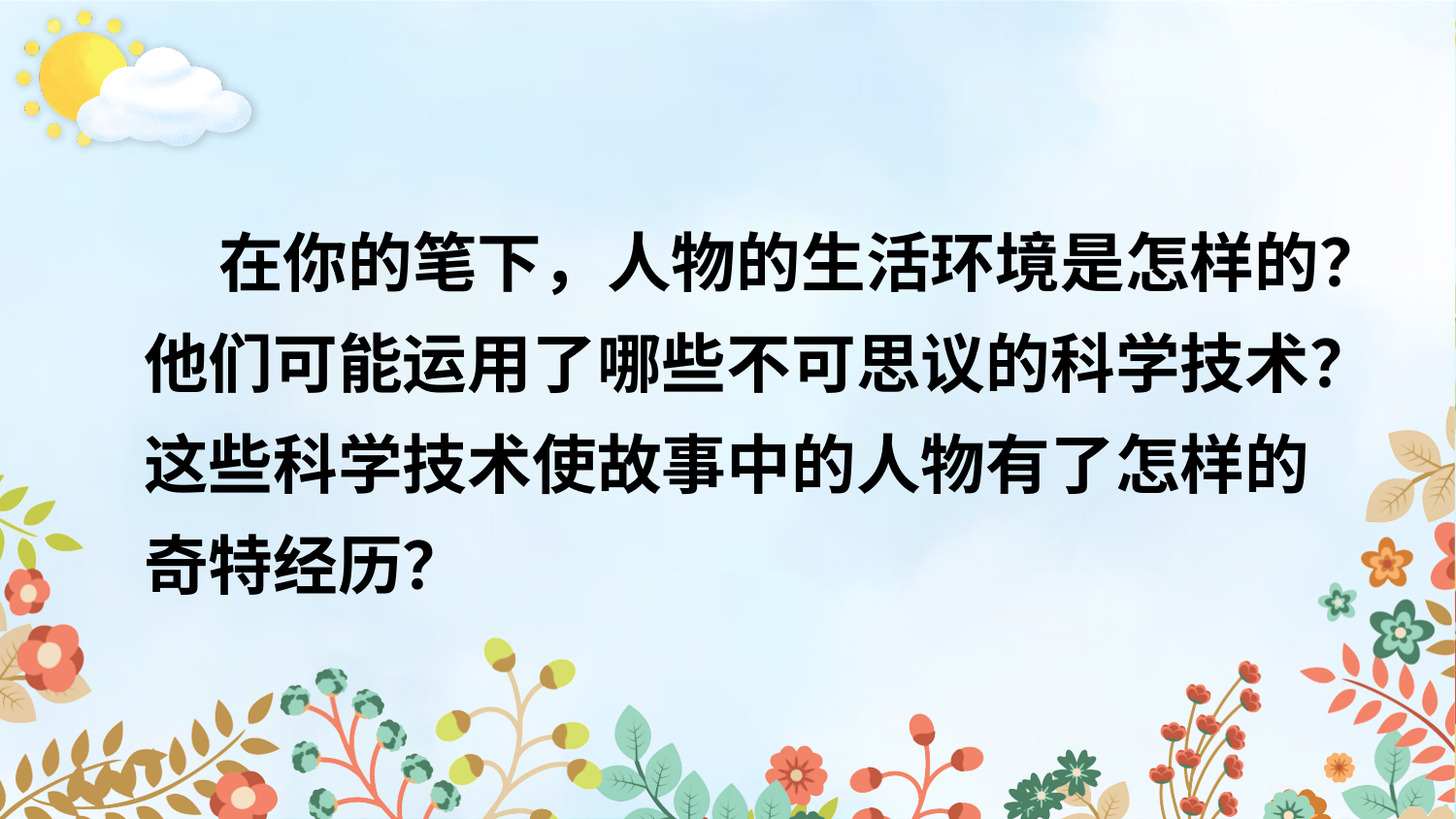

在你的笔下，人物的生活环境是怎样的？他们可能运用了哪些不可思议的科学技术？这些科学技术使故事中的人物有了怎样的奇特经历？